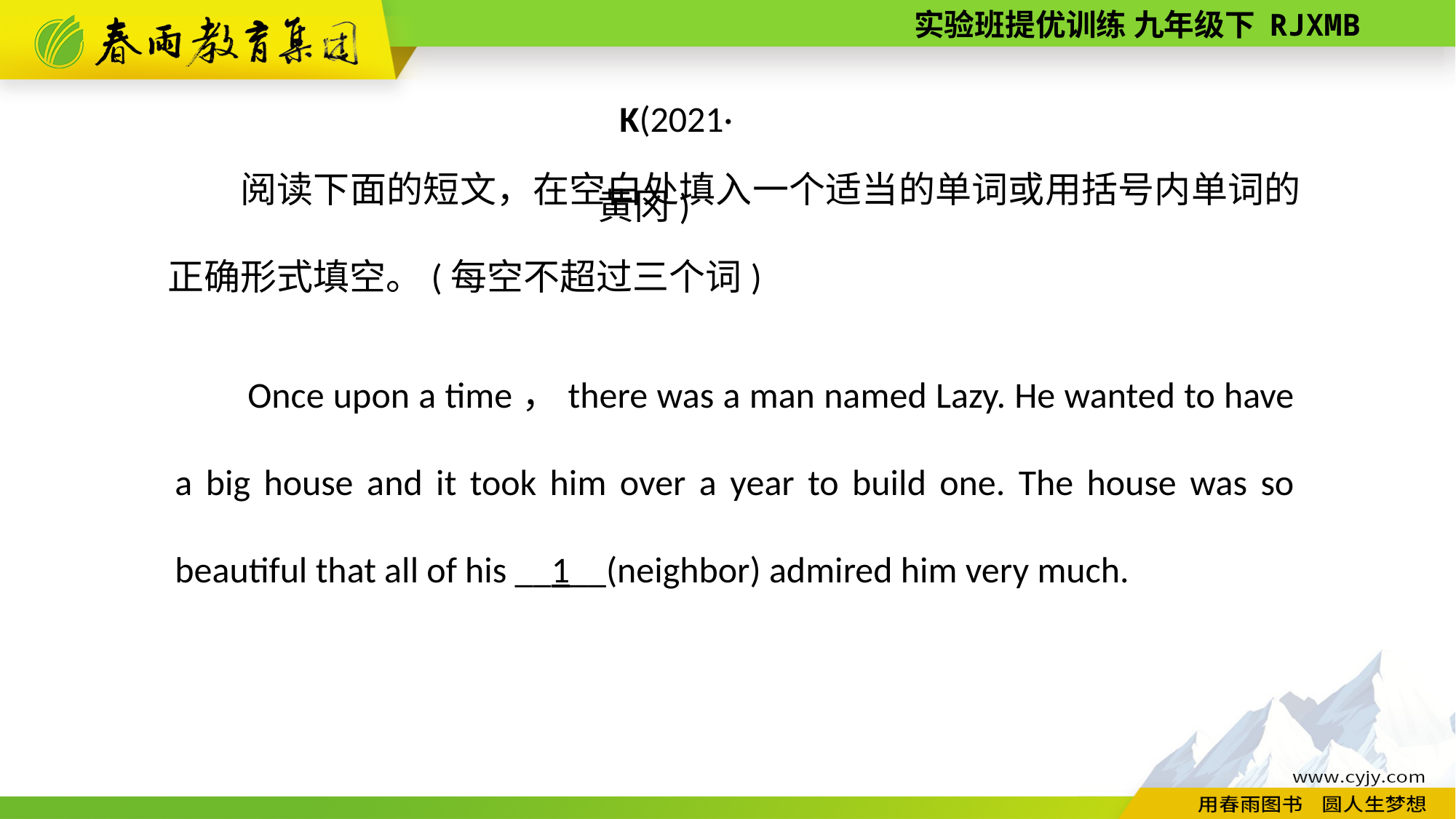

K(2021·黄冈)
阅读下面的短文，在空白处填入一个适当的单词或用括号内单词的正确形式填空。(每空不超过三个词)
Once upon a time，there was a man named Lazy. He wanted to have a big house and it took him over a year to build one. The house was so beautiful that all of his __1__(neighbor) admired him very much.